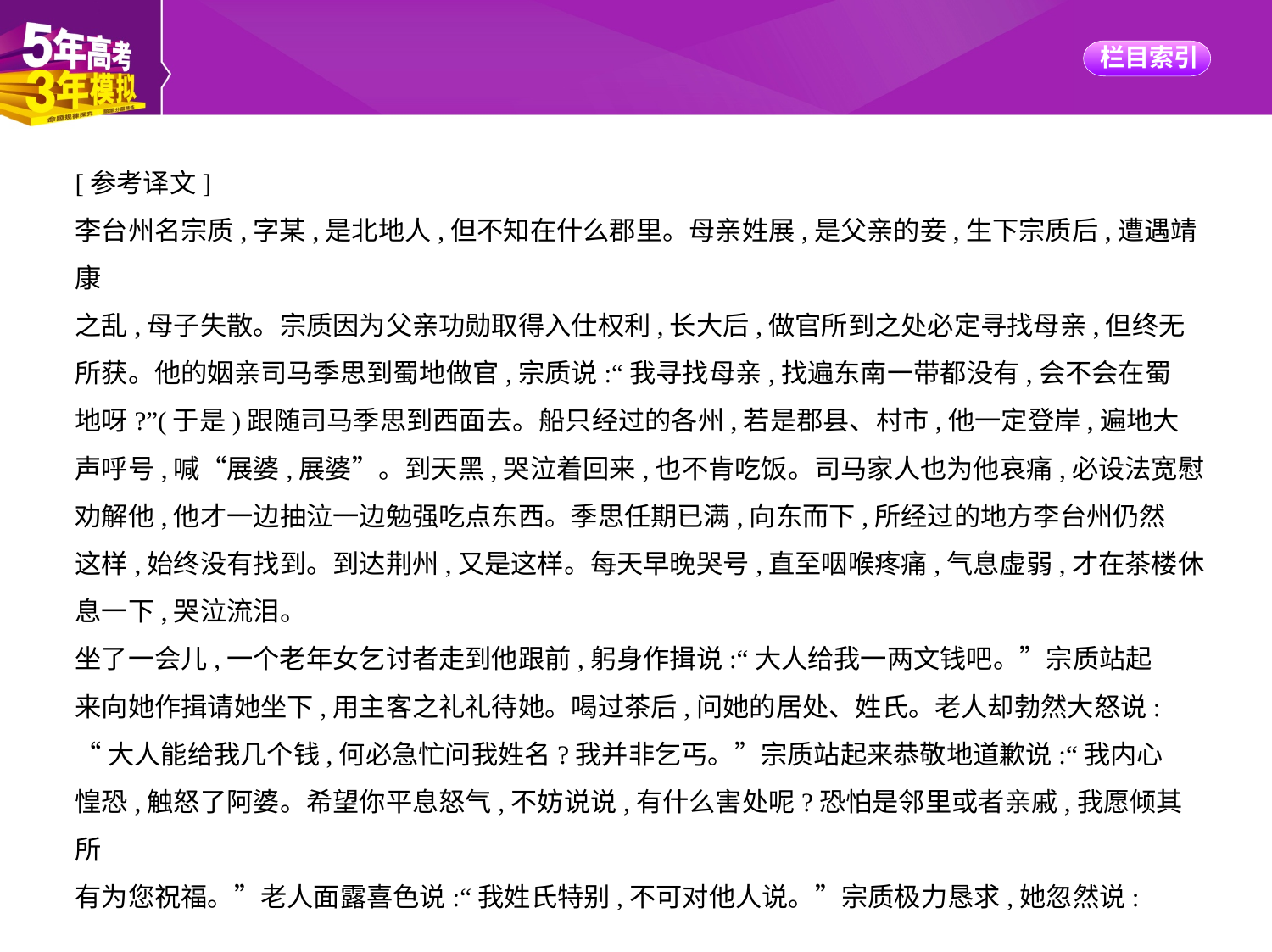

[参考译文]
李台州名宗质,字某,是北地人,但不知在什么郡里。母亲姓展,是父亲的妾,生下宗质后,遭遇靖康
之乱,母子失散。宗质因为父亲功勋取得入仕权利,长大后,做官所到之处必定寻找母亲,但终无
所获。他的姻亲司马季思到蜀地做官,宗质说:“我寻找母亲,找遍东南一带都没有,会不会在蜀
地呀?”(于是)跟随司马季思到西面去。船只经过的各州,若是郡县、村市,他一定登岸,遍地大
声呼号,喊“展婆,展婆”。到天黑,哭泣着回来,也不肯吃饭。司马家人也为他哀痛,必设法宽慰
劝解他,他才一边抽泣一边勉强吃点东西。季思任期已满,向东而下,所经过的地方李台州仍然
这样,始终没有找到。到达荆州,又是这样。每天早晚哭号,直至咽喉疼痛,气息虚弱,才在茶楼休
息一下,哭泣流泪。
坐了一会儿,一个老年女乞讨者走到他跟前,躬身作揖说:“大人给我一两文钱吧。”宗质站起
来向她作揖请她坐下,用主客之礼礼待她。喝过茶后,问她的居处、姓氏。老人却勃然大怒说:
“大人能给我几个钱,何必急忙问我姓名?我并非乞丐。”宗质站起来恭敬地道歉说:“我内心
惶恐,触怒了阿婆。希望你平息怒气,不妨说说,有什么害处呢?恐怕是邻里或者亲戚,我愿倾其所
有为您祝福。”老人面露喜色说:“我姓氏特别,不可对他人说。”宗质极力恳求,她忽然说: